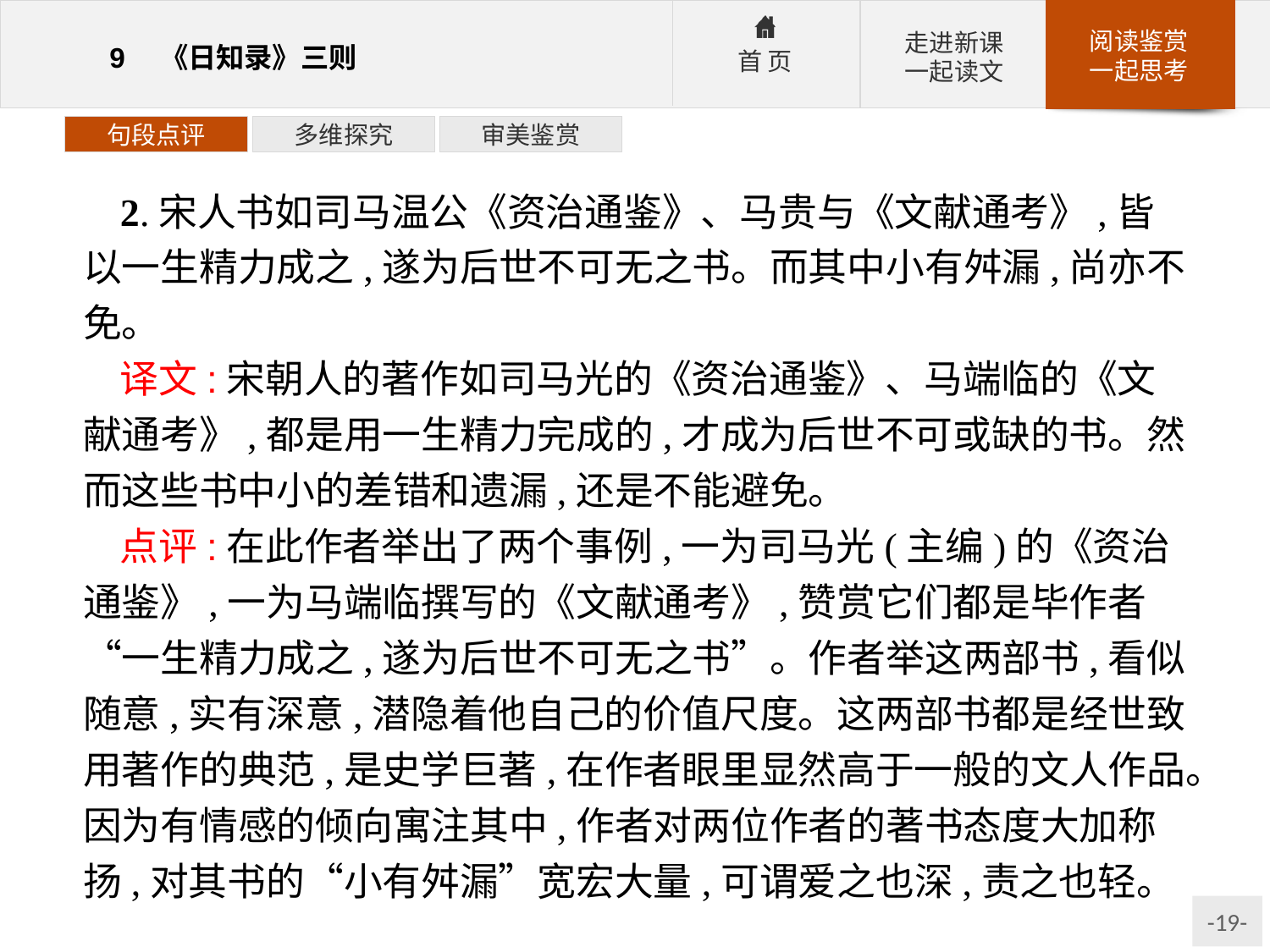

句段点评
多维探究
审美鉴赏
2.宋人书如司马温公《资治通鉴》、马贵与《文献通考》,皆以一生精力成之,遂为后世不可无之书。而其中小有舛漏,尚亦不免。
译文:宋朝人的著作如司马光的《资治通鉴》、马端临的《文献通考》,都是用一生精力完成的,才成为后世不可或缺的书。然而这些书中小的差错和遗漏,还是不能避免。
点评:在此作者举出了两个事例,一为司马光(主编)的《资治通鉴》,一为马端临撰写的《文献通考》,赞赏它们都是毕作者“一生精力成之,遂为后世不可无之书”。作者举这两部书,看似随意,实有深意,潜隐着他自己的价值尺度。这两部书都是经世致用著作的典范,是史学巨著,在作者眼里显然高于一般的文人作品。因为有情感的倾向寓注其中,作者对两位作者的著书态度大加称扬,对其书的“小有舛漏”宽宏大量,可谓爱之也深,责之也轻。